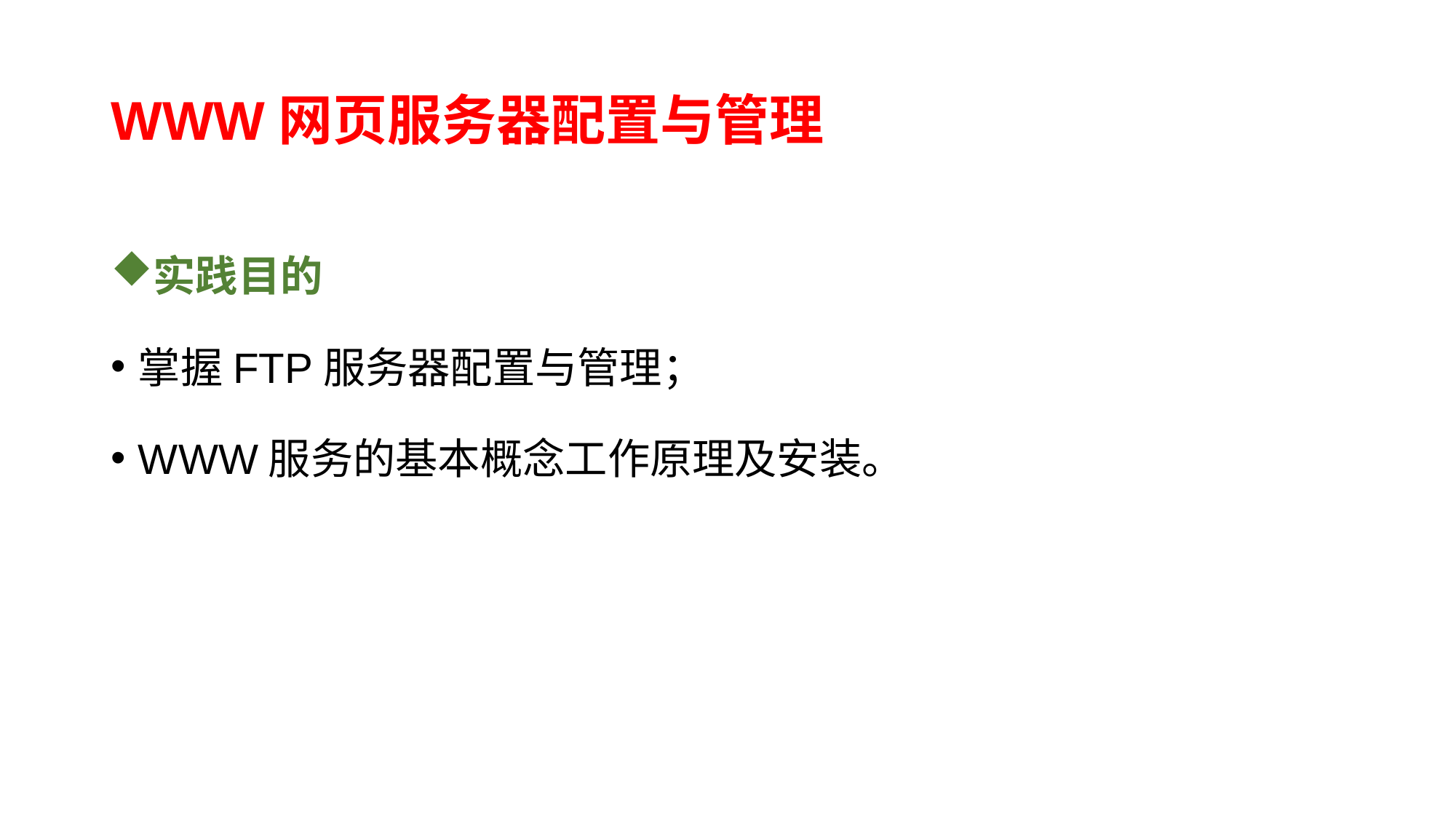

# WWW网页服务器配置与管理
实践目的
掌握FTP服务器配置与管理；
WWW服务的基本概念工作原理及安装。